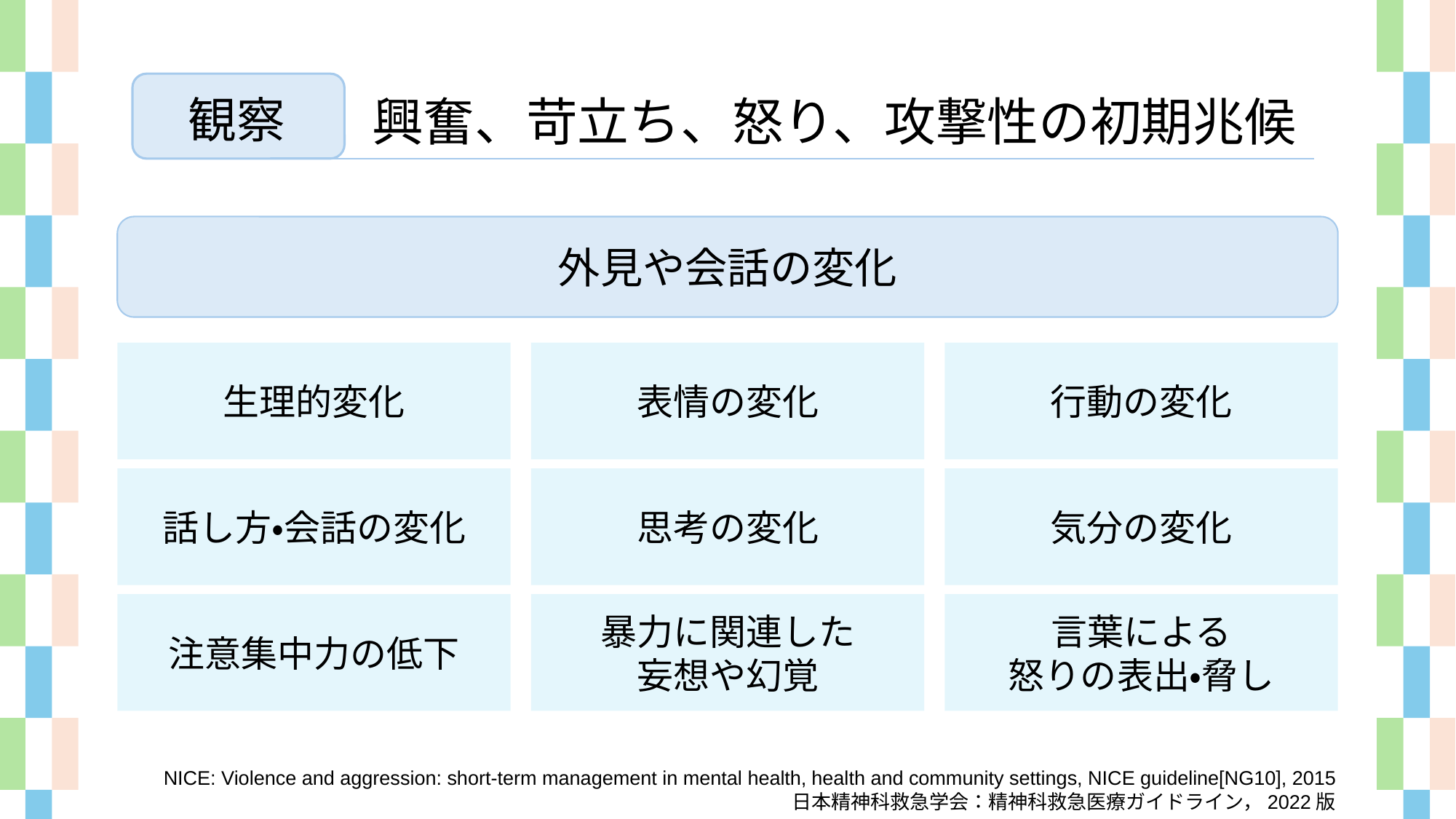

観察
興奮、苛立ち、怒り、攻撃性の初期兆候
外見や会話の変化
生理的変化
表情の変化
行動の変化
気分の変化
話し方・会話の変化
思考の変化
注意集中力の低下
暴力に関連した
妄想や幻覚
言葉による
怒りの表出・脅し
NICE: Violence and aggression: short-term management in mental health, health and community settings, NICE guideline[NG10], 2015
日本精神科救急学会：精神科救急医療ガイドライン，2022版